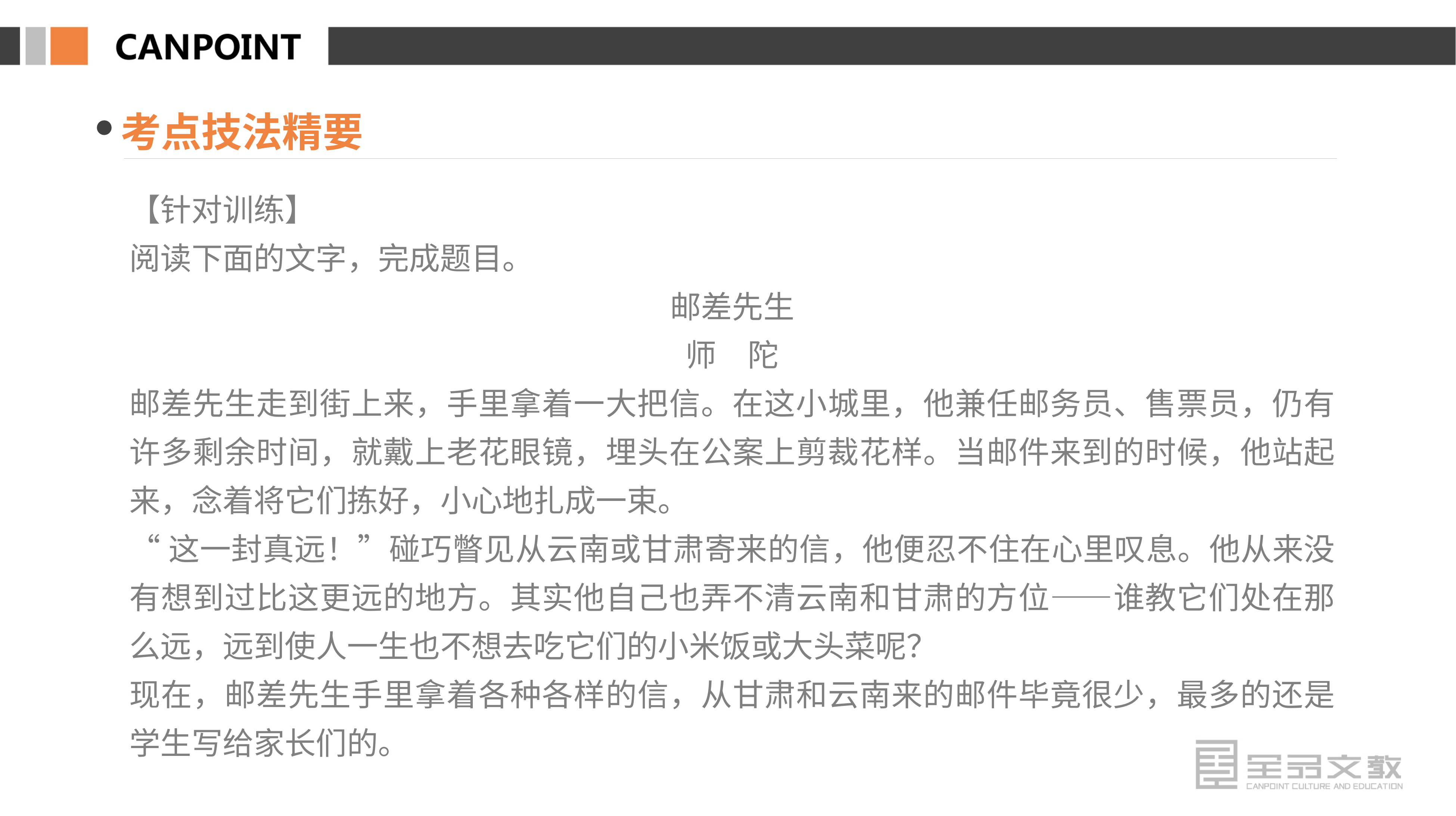

考点技法精要

【针对训练】
阅读下面的文字，完成题目。
邮差先生
师　陀
邮差先生走到街上来，手里拿着一大把信。在这小城里，他兼任邮务员、售票员，仍有许多剩余时间，就戴上老花眼镜，埋头在公案上剪裁花样。当邮件来到的时候，他站起来，念着将它们拣好，小心地扎成一束。
“这一封真远！”碰巧瞥见从云南或甘肃寄来的信，他便忍不住在心里叹息。他从来没有想到过比这更远的地方。其实他自己也弄不清云南和甘肃的方位——谁教它们处在那么远，远到使人一生也不想去吃它们的小米饭或大头菜呢？
现在，邮差先生手里拿着各种各样的信，从甘肃和云南来的邮件毕竟很少，最多的还是学生写给家长们的。